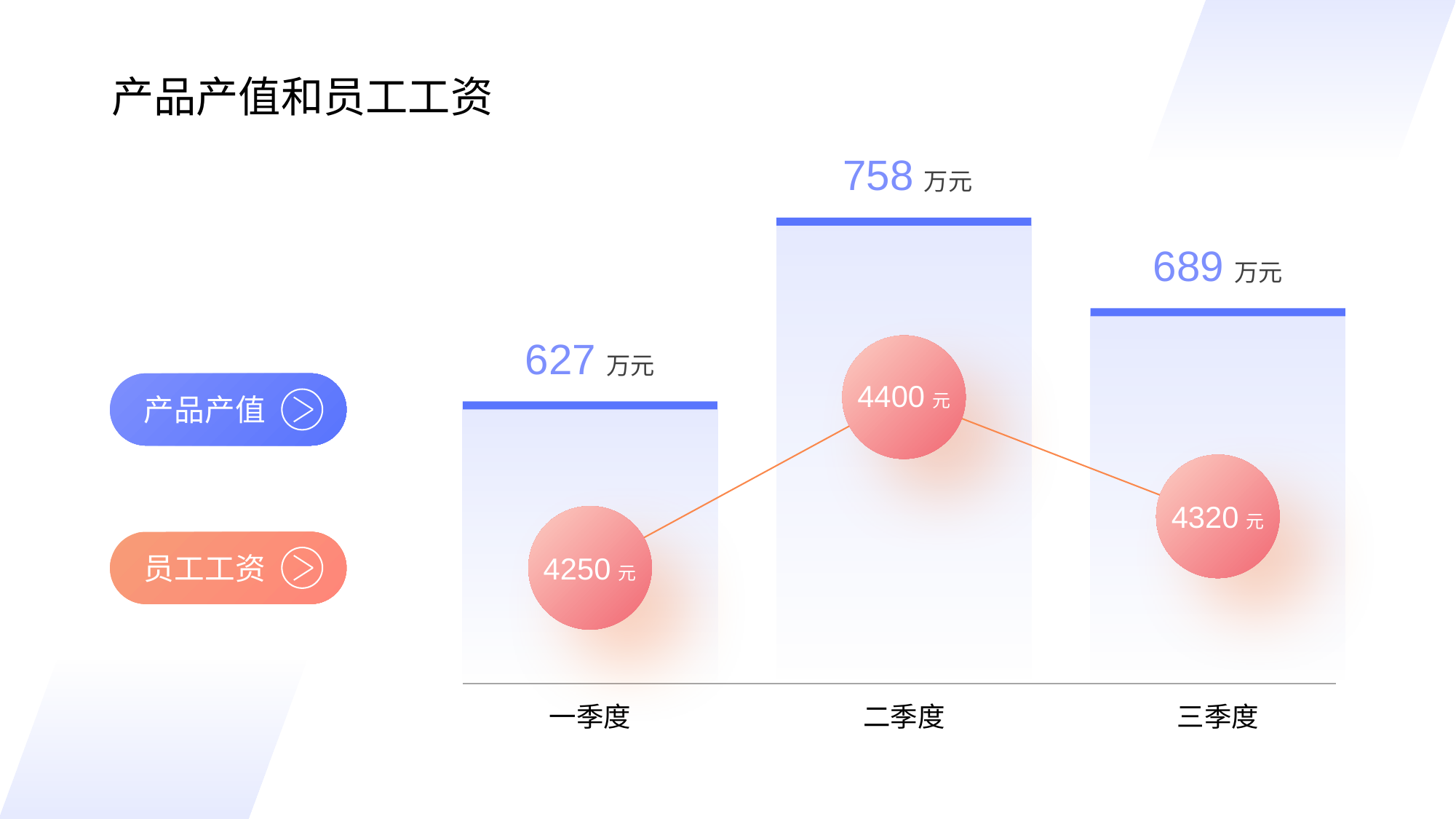

产品产值和员工工资
758万元

689万元

627万元

4400元

产品产值

4320元

4250元
员工工资

一季度
二季度
三季度